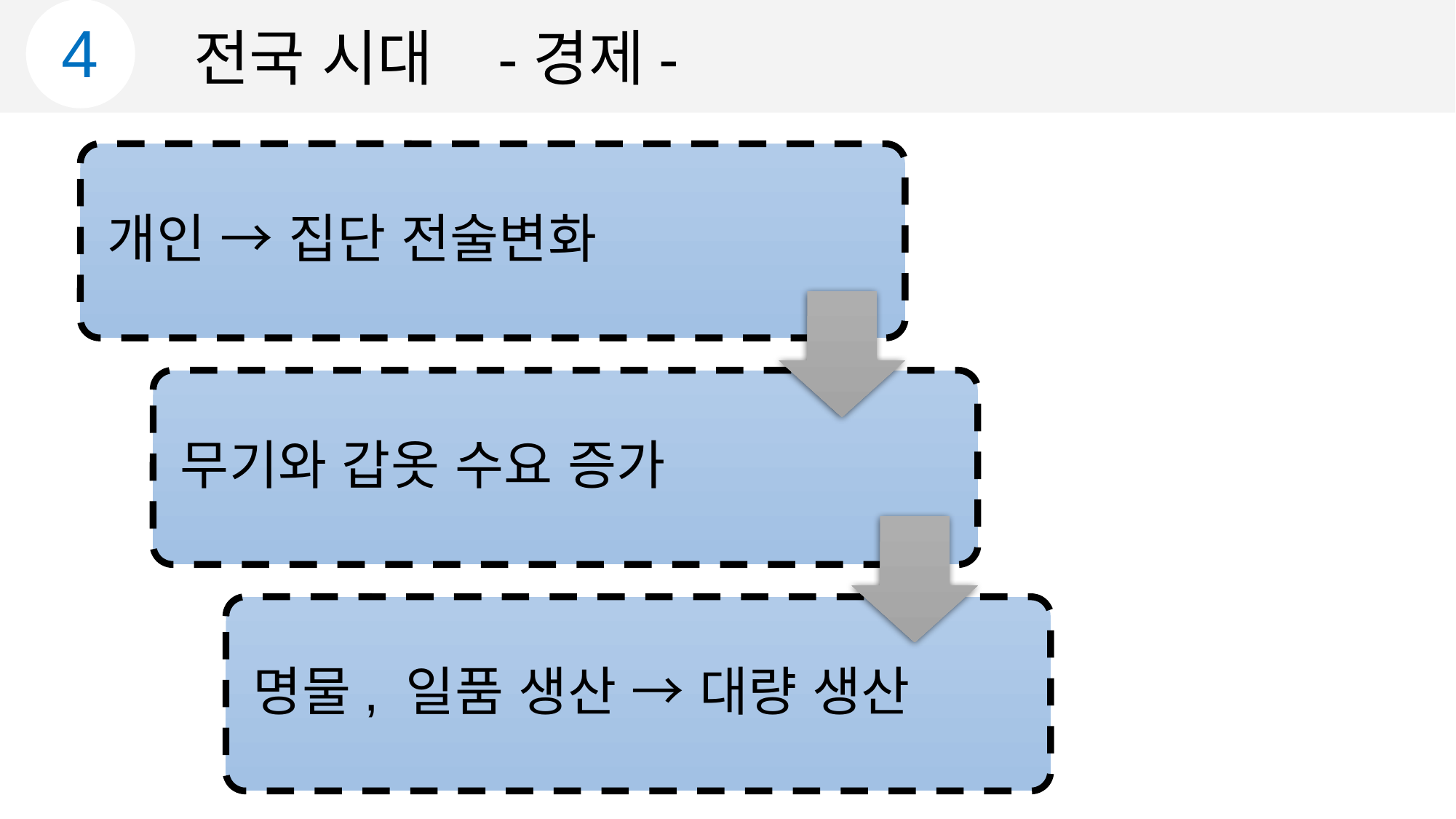

4
전국 시대   -경제-
개인 → 집단 전술변화
무기와 갑옷 수요 증가
명물, 일품 생산 → 대량 생산